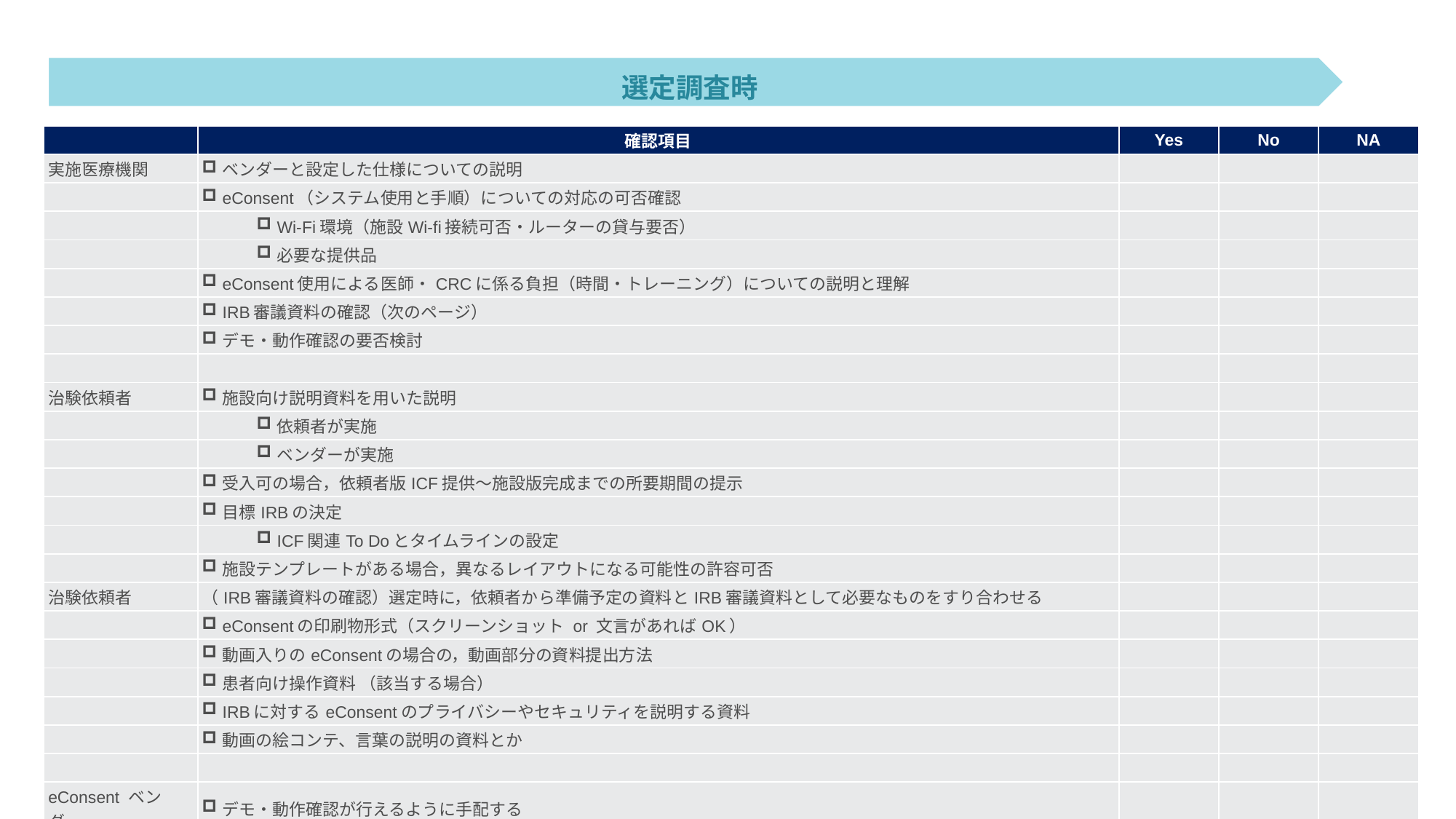

選定調査時
|  | 確認項目 | Yes | No | NA |
| --- | --- | --- | --- | --- |
| 実施医療機関 | ベンダーと設定した仕様についての説明 |  |  |  |
|  | eConsent（システム使用と手順）についての対応の可否確認 |  |  |  |
|  | Wi-Fi環境（施設Wi-fi接続可否・ルーターの貸与要否） |  |  |  |
|  | 必要な提供品 |  |  |  |
|  | eConsent使用による医師・CRCに係る負担（時間・トレーニング）についての説明と理解 |  |  |  |
|  | IRB審議資料の確認（次のページ） |  |  |  |
|  | デモ・動作確認の要否検討 |  |  |  |
|  |  |  |  |  |
| 治験依頼者 | 施設向け説明資料を用いた説明 |  |  |  |
|  | 依頼者が実施 |  |  |  |
|  | ベンダーが実施 |  |  |  |
|  | 受入可の場合，依頼者版ICF提供～施設版完成までの所要期間の提示 |  |  |  |
|  | 目標IRBの決定 |  |  |  |
|  | ICF関連To Doとタイムラインの設定 |  |  |  |
|  | 施設テンプレートがある場合，異なるレイアウトになる可能性の許容可否 |  |  |  |
| 治験依頼者 | （IRB審議資料の確認）選定時に，依頼者から準備予定の資料とIRB審議資料として必要なものをすり合わせる |  |  |  |
|  | eConsentの印刷物形式（スクリーンショット or 文言があればOK） |  |  |  |
|  | 動画入りのeConsentの場合の，動画部分の資料提出方法 |  |  |  |
|  | 患者向け操作資料 （該当する場合） |  |  |  |
|  | IRBに対するeConsentのプライバシーやセキュリティを説明する資料 |  |  |  |
|  | 動画の絵コンテ、言葉の説明の資料とか |  |  |  |
|  |  |  |  |  |
| eConsent ベンダー | デモ・動作確認が行えるように手配する |  |  |  |

EFPIA臨床部会　治験のIT化タスクチーム (All reserved by EFPIA)